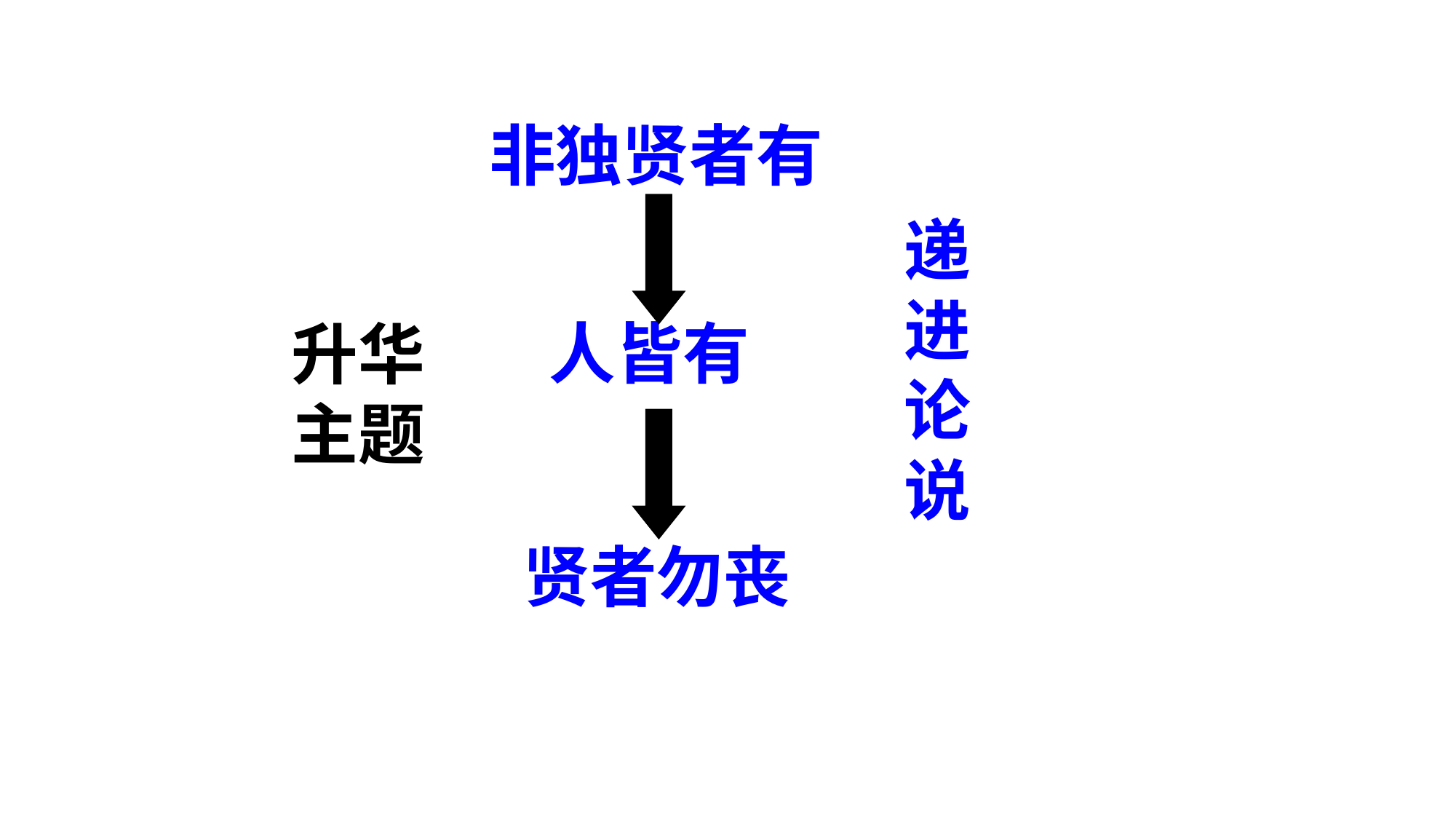

非独贤者有

递
进
论
说
升华
主题
人皆有

贤者勿丧